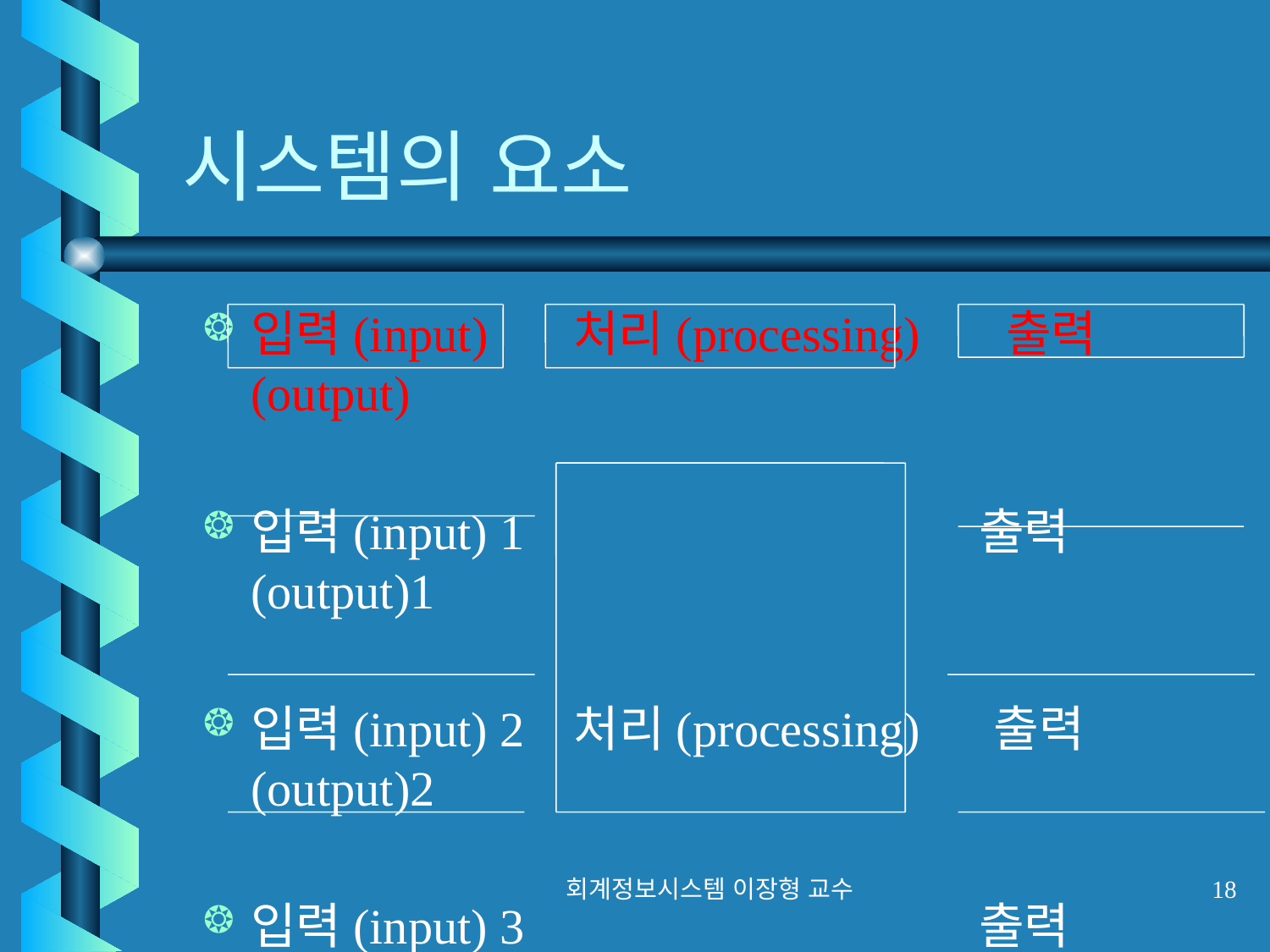

# 시스템의 요소
입력(input)      처리(processing)      출력(output)

입력(input) 1                                    출력(output)1

입력(input) 2   처리(processing)     출력(output)2

입력(input) 3                                    출력(output)3

회계정보시스템 이장형 교수
18